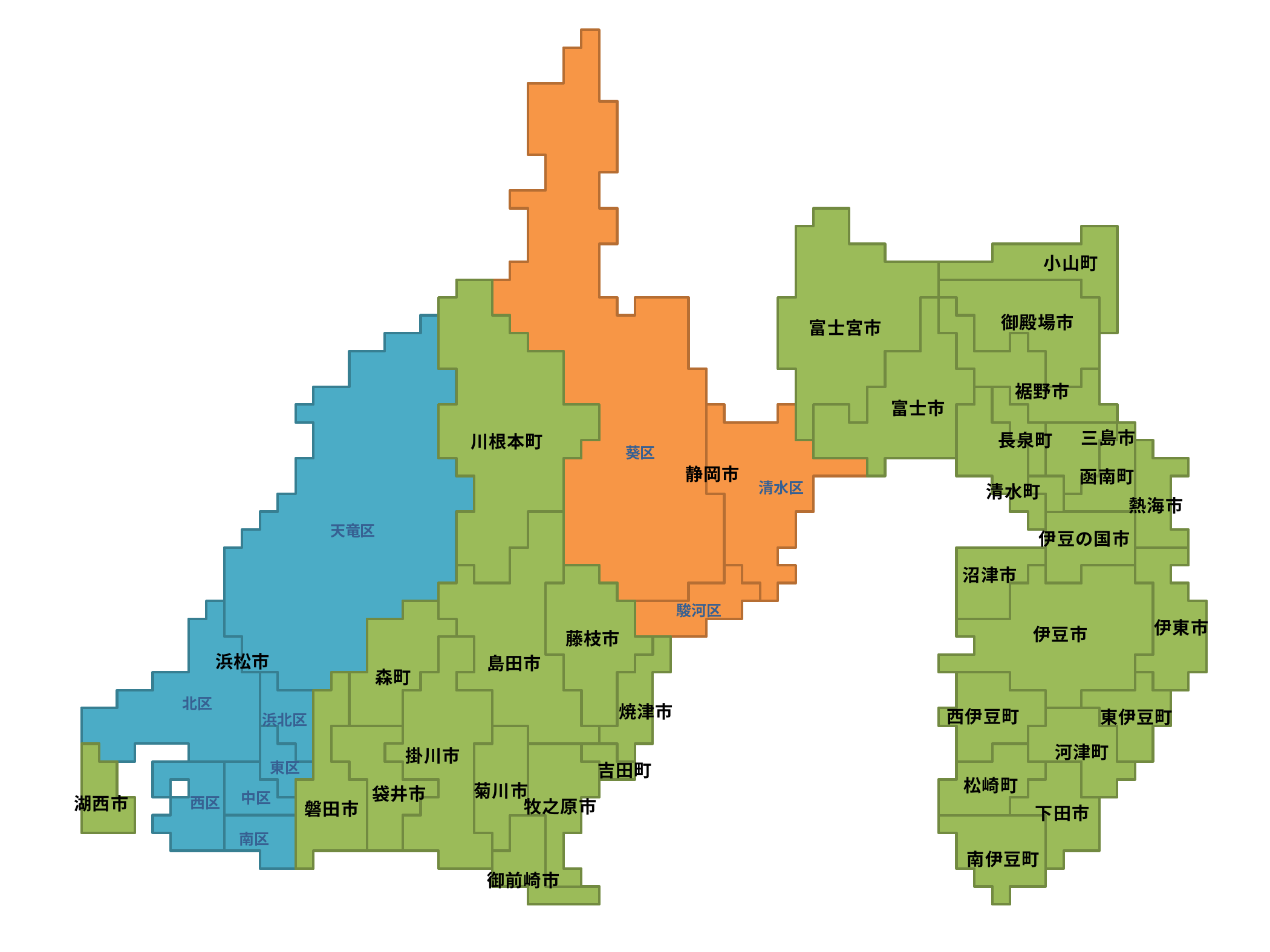

小山町
御殿場市
富士宮市
裾野市
富士市
三島市
長泉町
川根本町
静岡市
函南町
清水町
熱海市
伊豆の国市
沼津市
伊東市
伊豆市
藤枝市
浜松市
島田市
森町
焼津市
西伊豆町
東伊豆町
河津町
掛川市
吉田町
松崎町
菊川市
袋井市
湖西市
牧之原市
磐田市
下田市
南伊豆町
御前崎市

葵区
清水区
天竜区
駿河区
北区
浜北区
東区
中区
西区
南区